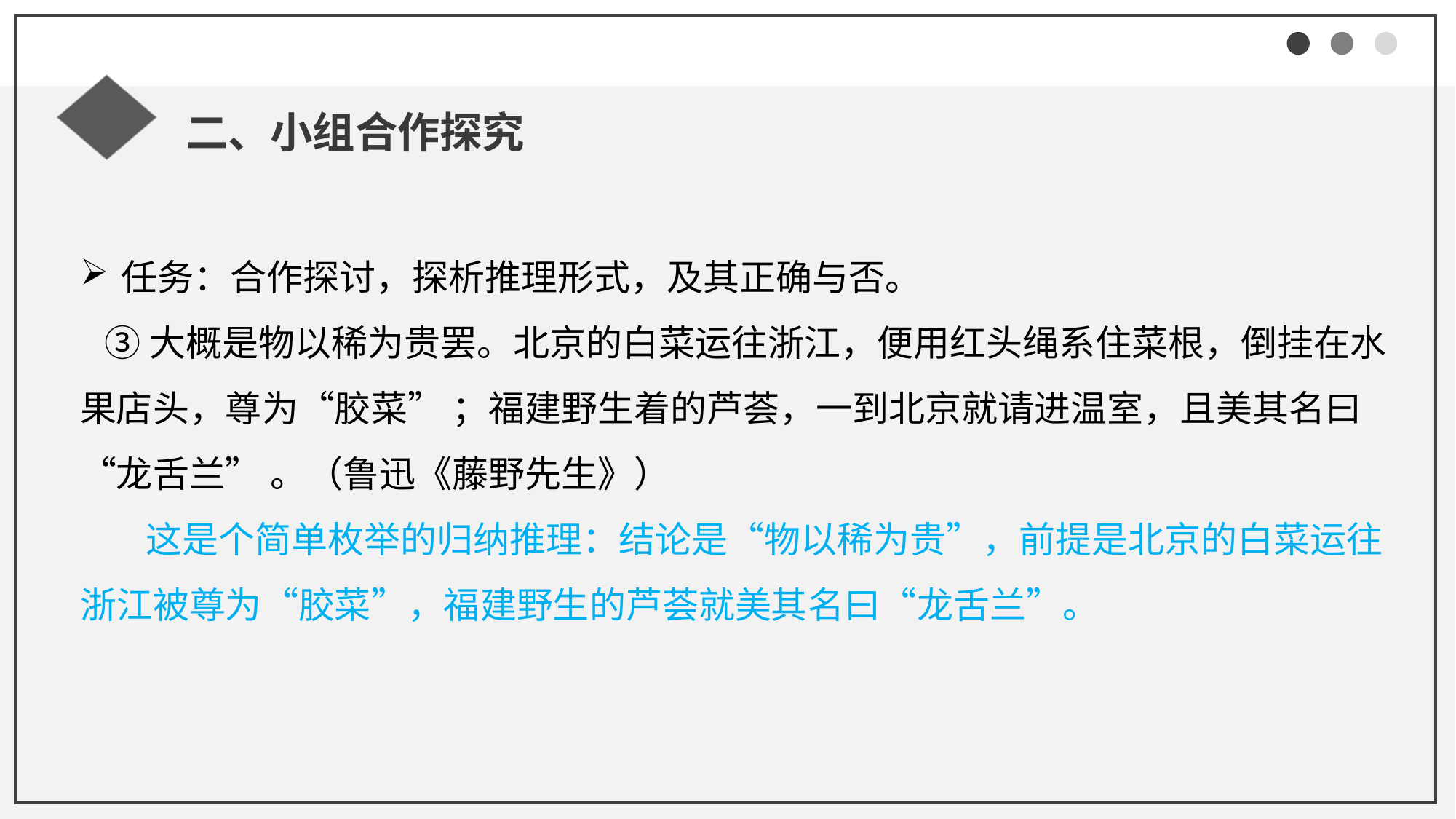

二、小组合作探究
任务：合作探讨，探析推理形式，及其正确与否。
   ③大概是物以稀为贵罢。北京的白菜运往浙江，便用红头绳系住菜根，倒挂在水果店头，尊为“胶菜” ；福建野生着的芦荟，一到北京就请进温室，且美其名曰“龙舌兰” 。（鲁迅《藤野先生》）
       这是个简单枚举的归纳推理：结论是“物以稀为贵”，前提是北京的白菜运往浙江被尊为“胶菜”，福建野生的芦荟就美其名曰“龙舌兰”。